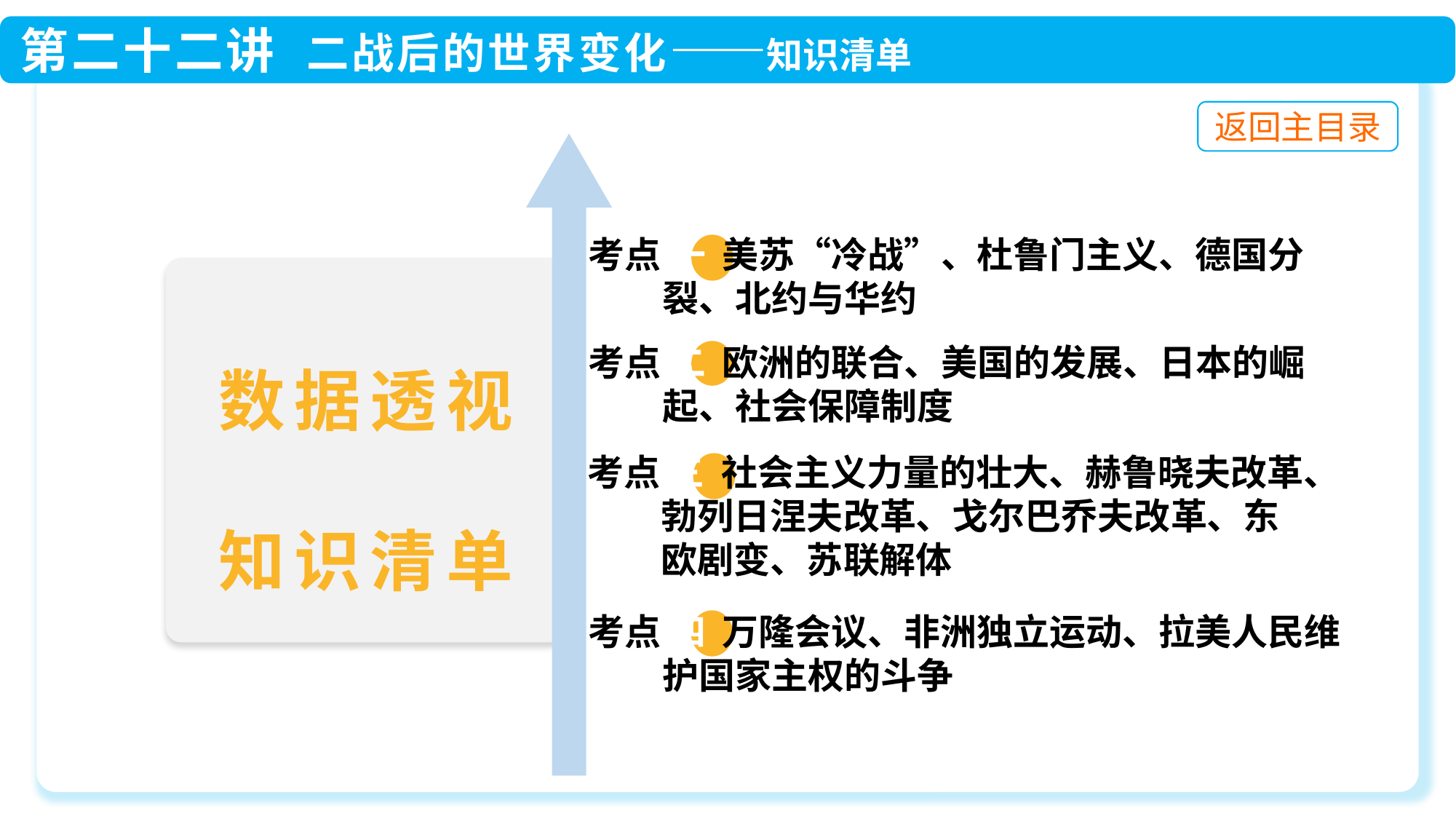

考点 一  美苏“冷战”、杜鲁门主义、德国分
           裂、北约与华约
  考点 二  欧洲的联合、美国的发展、日本的崛
           起、社会保障制度
  考点 三  社会主义力量的壮大、赫鲁晓夫改革、
           勃列日涅夫改革、戈尔巴乔夫改革、东
           欧剧变、苏联解体
  考点 四  万隆会议、非洲独立运动、拉美人民维
           护国家主权的斗争

数据透视
知识清单